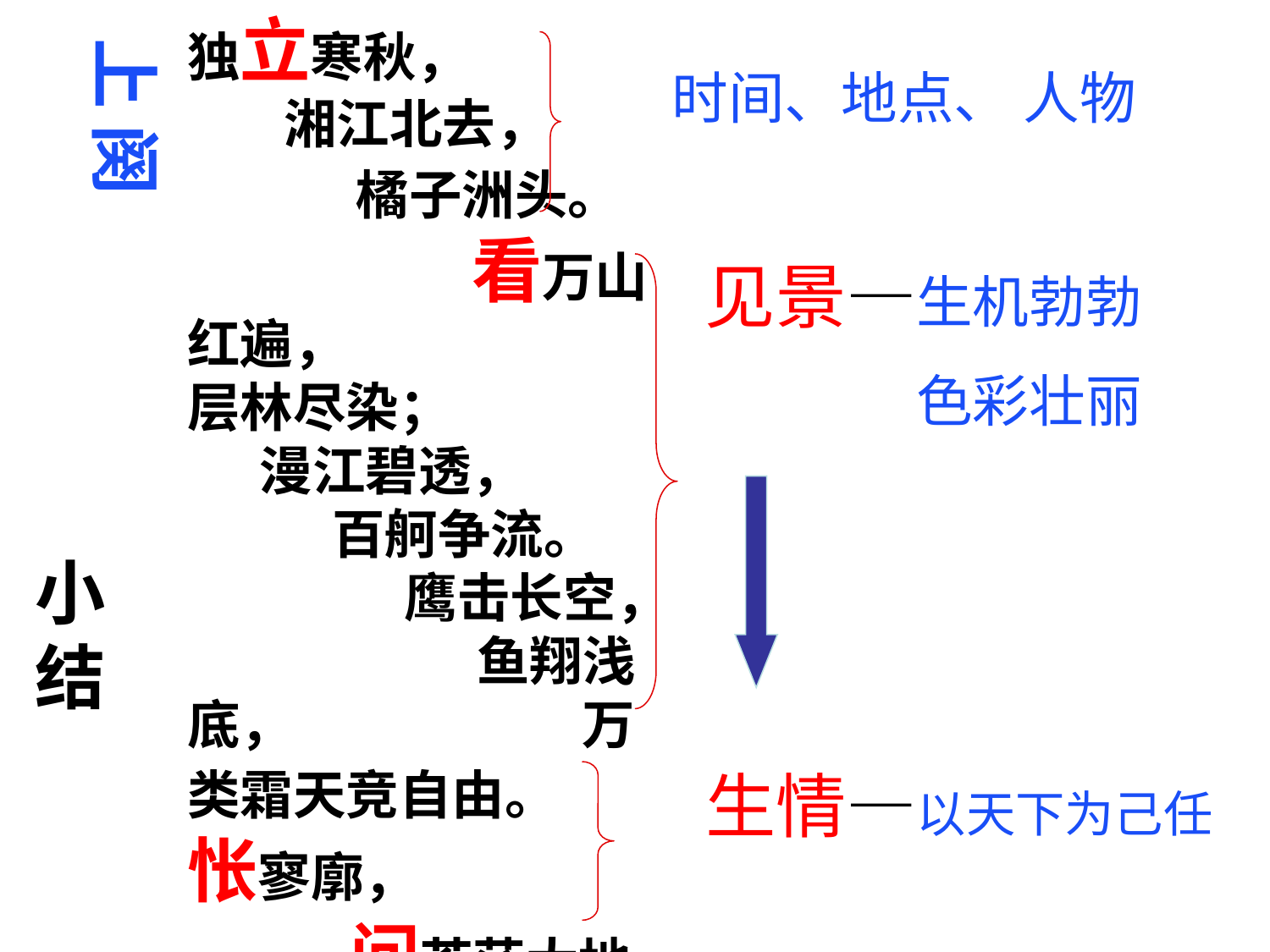

独立寒秋，                        湘江北去，                        橘子洲头。                        看万山红遍，                       层林尽染；                        漫江碧透，                        百舸争流。                        鹰击长空，                        鱼翔浅底，                        万类霜天竞自由。   怅寥廓，                              问苍茫大地，                       谁主沉浮？
上 阕

时间、地点、 人物
见景—生机勃勃
色彩壮丽

小结
生情—以天下为己任